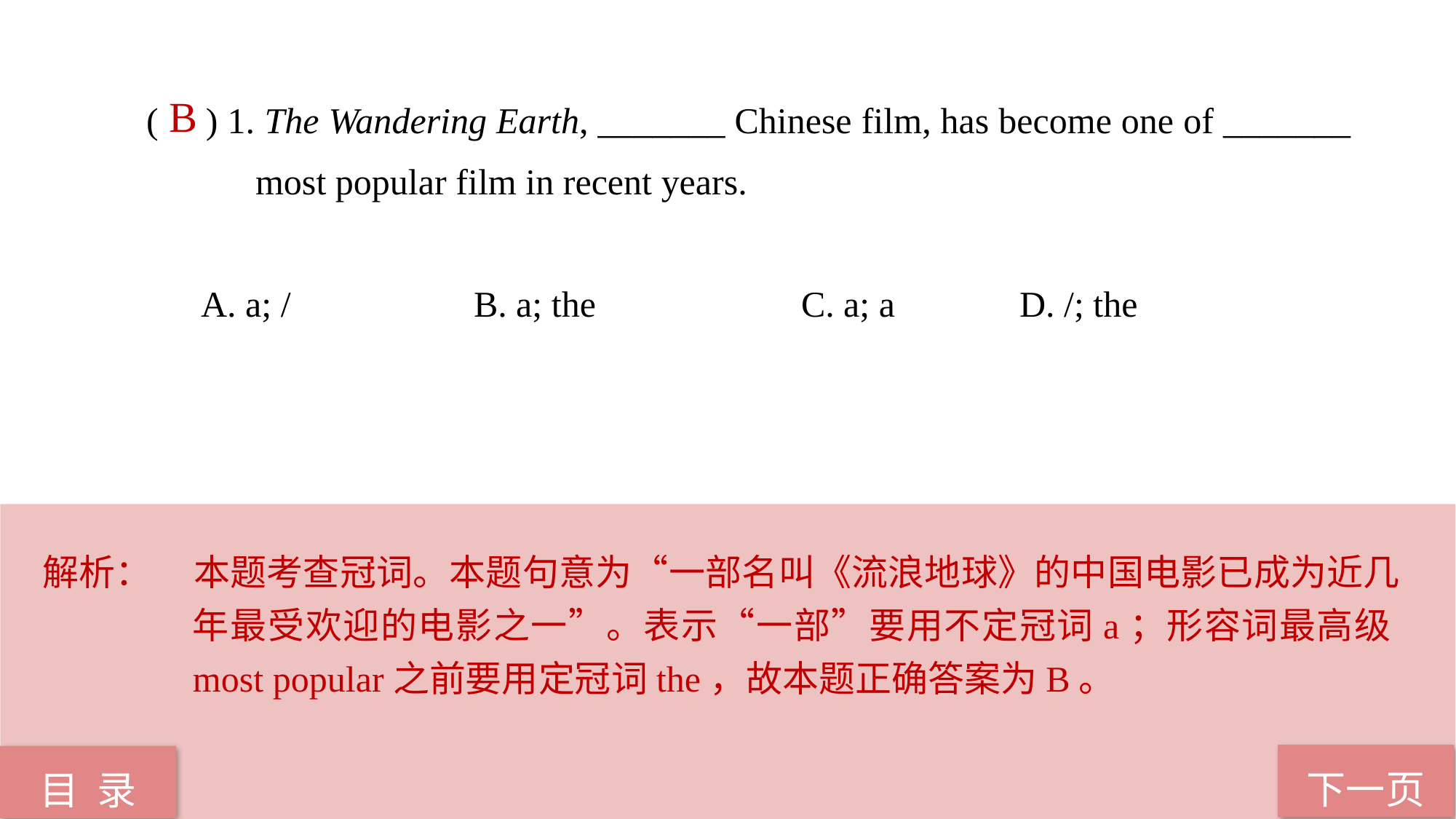

(     ) 1. The Wandering Earth, _______ Chinese film, has become one of _______ 	most popular film in recent years.

A. a; / 		B. a; the 		C. a; a 		D. /; the
  B
解析：	本题考查冠词。本题句意为“一部名叫《流浪地球》的中国电影已成为近几年最受欢迎的电影之一”。表示“一部”要用不定冠词a；形容词最高级most popular之前要用定冠词the，故本题正确答案为B。